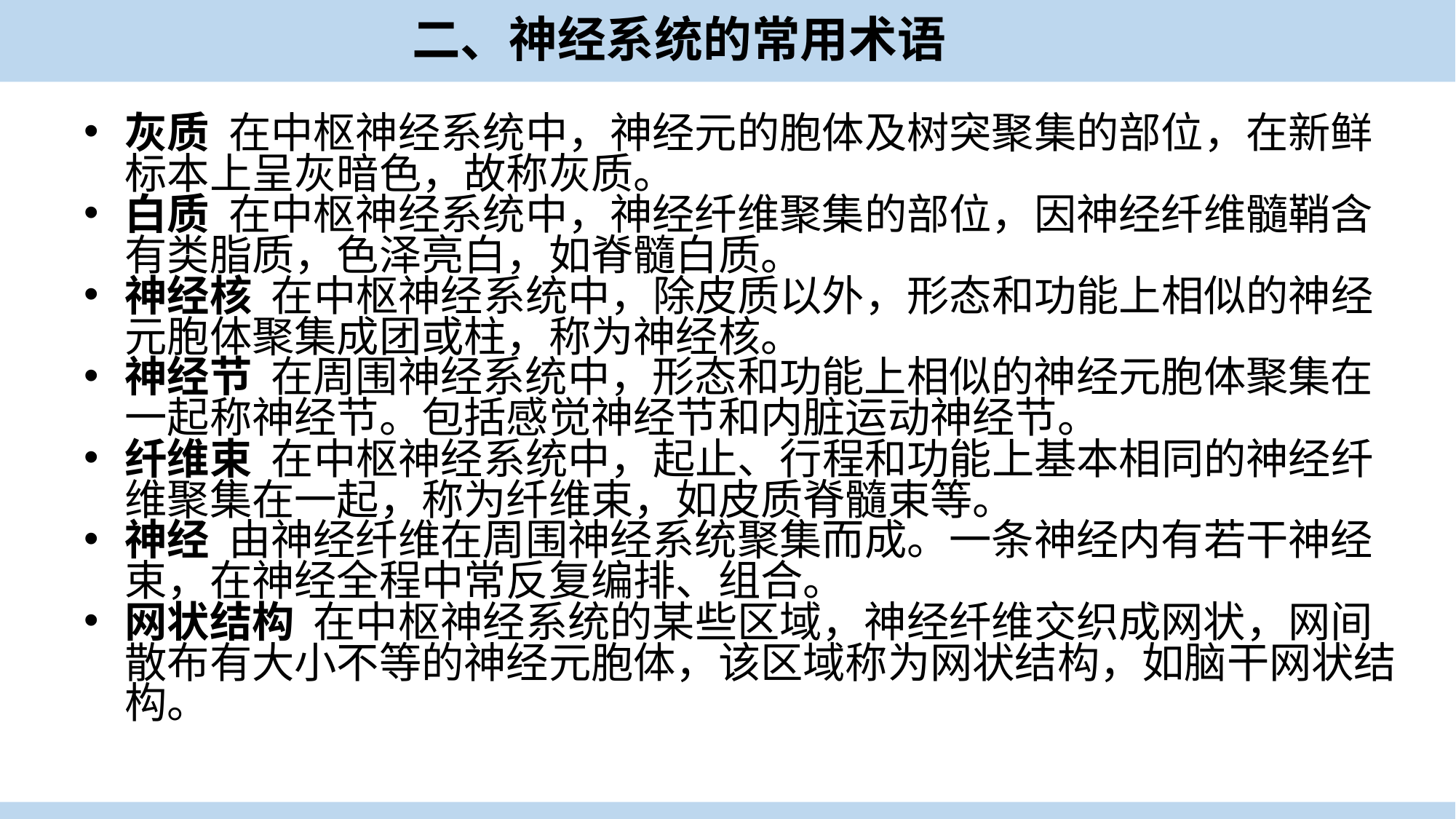

# 二、神经系统的常用术语
灰质  在中枢神经系统中，神经元的胞体及树突聚集的部位，在新鲜标本上呈灰暗色，故称灰质。
白质  在中枢神经系统中，神经纤维聚集的部位，因神经纤维髓鞘含有类脂质，色泽亮白，如脊髓白质。
神经核  在中枢神经系统中，除皮质以外，形态和功能上相似的神经元胞体聚集成团或柱，称为神经核。
神经节  在周围神经系统中，形态和功能上相似的神经元胞体聚集在一起称神经节。包括感觉神经节和内脏运动神经节。
纤维束  在中枢神经系统中，起止、行程和功能上基本相同的神经纤维聚集在一起，称为纤维束，如皮质脊髓束等。
神经  由神经纤维在周围神经系统聚集而成。一条神经内有若干神经束，在神经全程中常反复编排、组合。
网状结构  在中枢神经系统的某些区域，神经纤维交织成网状，网间散布有大小不等的神经元胞体，该区域称为网状结构，如脑干网状结构。